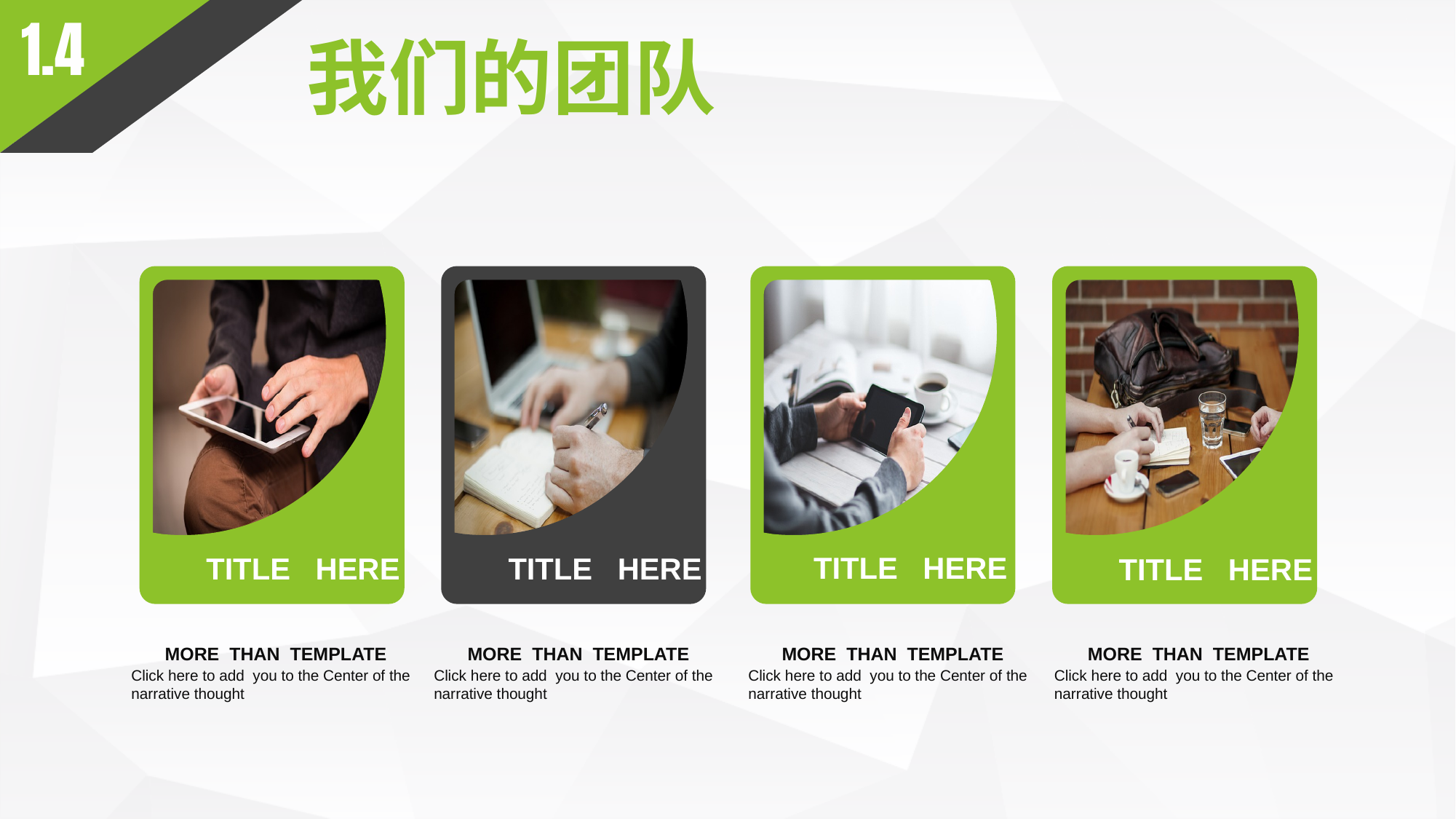

1.4
我们的团队

TITLE   HERE
TITLE   HERE
TITLE   HERE
TITLE   HERE
     MORE  THAN  TEMPLATE
Click here to add  you to the Center of the
narrative thought

     MORE  THAN  TEMPLATE
Click here to add  you to the Center of the
narrative thought

     MORE  THAN  TEMPLATE
Click here to add  you to the Center of the
narrative thought

     MORE  THAN  TEMPLATE
Click here to add  you to the Center of the
narrative thought